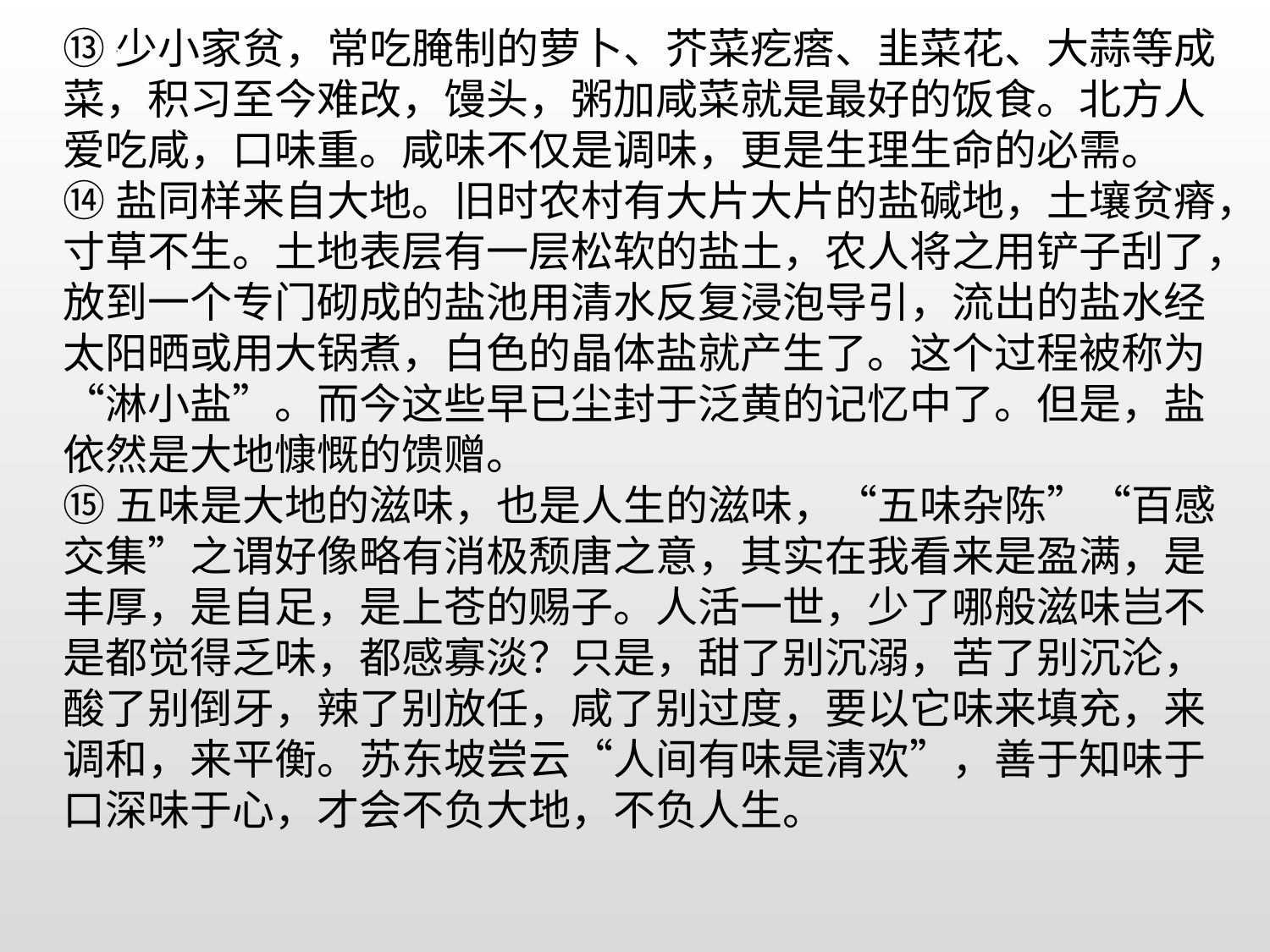

⑬少小家贫，常吃腌制的萝卜、芥菜疙瘩、韭菜花、大蒜等成菜，积习至今难改，馒头，粥加咸菜就是最好的饭食。北方人爱吃咸，口味重。咸味不仅是调味，更是生理生命的必需。
⑭盐同样来自大地。旧时农村有大片大片的盐碱地，土壤贫瘠，寸草不生。土地表层有一层松软的盐土，农人将之用铲子刮了，放到一个专门砌成的盐池用清水反复浸泡导引，流出的盐水经太阳晒或用大锅煮，白色的晶体盐就产生了。这个过程被称为“淋小盐”。而今这些早已尘封于泛黄的记忆中了。但是，盐依然是大地慷慨的馈赠。
⑮五味是大地的滋味，也是人生的滋味，“五味杂陈”“百感交集”之谓好像略有消极颓唐之意，其实在我看来是盈满，是丰厚，是自足，是上苍的赐子。人活一世，少了哪般滋味岂不是都觉得乏味，都感寡淡？只是，甜了别沉溺，苦了别沉沦，酸了别倒牙，辣了别放任，咸了别过度，要以它味来填充，来调和，来平衡。苏东坡尝云“人间有味是清欢”，善于知味于口深味于心，才会不负大地，不负人生。